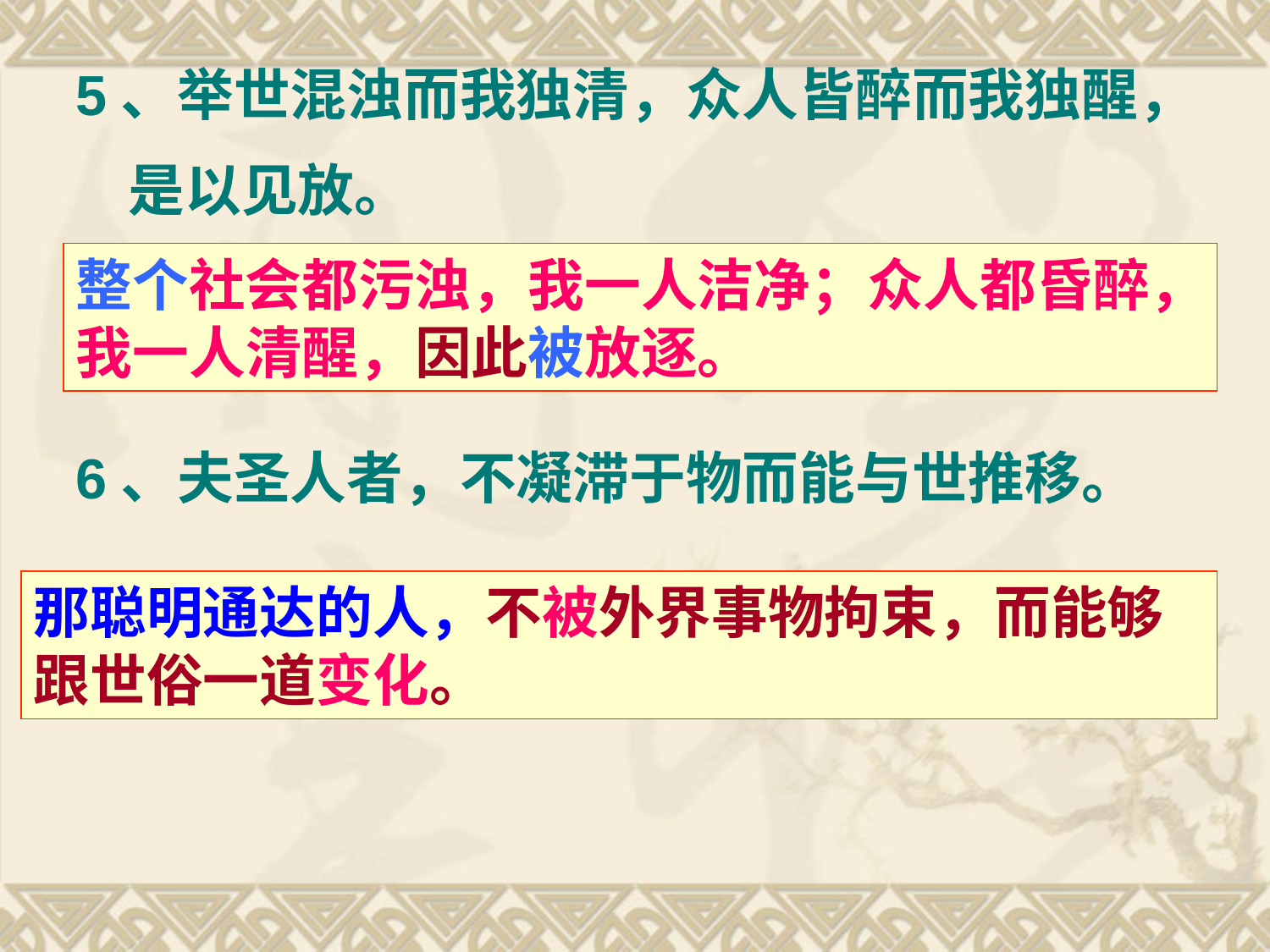

5、举世混浊而我独清，众人皆醉而我独醒，
   是以见放。

6、夫圣人者，不凝滞于物而能与世推移。

整个社会都污浊，我一人洁净；众人都昏醉，我一人清醒，因此被放逐。
那聪明通达的人，不被外界事物拘束，而能够跟世俗一道变化。